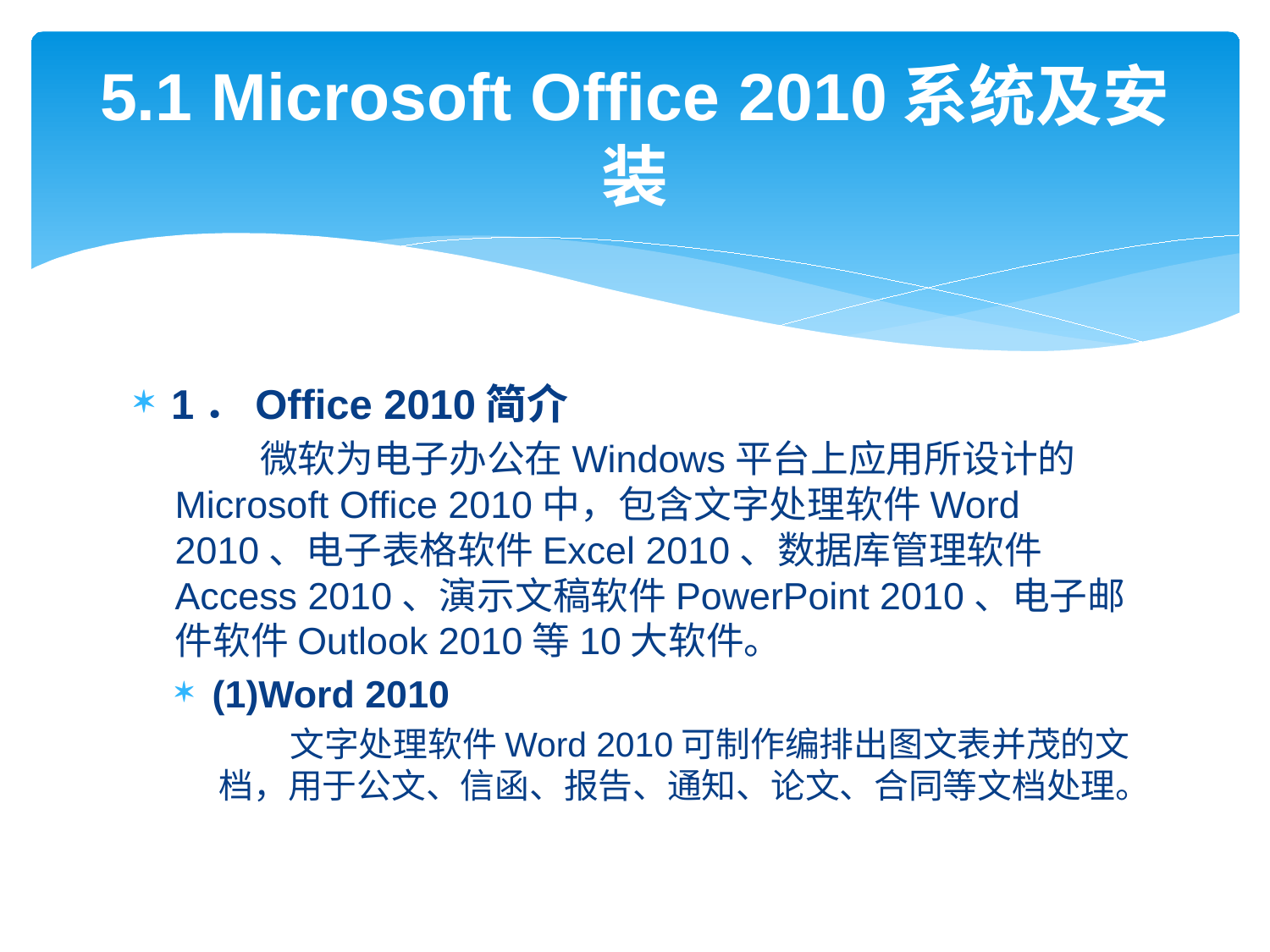

# 5.1 Microsoft Office 2010系统及安装
1．Office 2010简介
         微软为电子办公在Windows平台上应用所设计的Microsoft Office 2010中，包含文字处理软件Word 2010、电子表格软件Excel 2010、数据库管理软件Access 2010、演示文稿软件PowerPoint 2010、电子邮件软件Outlook 2010等10大软件。
(1)Word 2010
        文字处理软件Word 2010可制作编排出图文表并茂的文档，用于公文、信函、报告、通知、论文、合同等文档处理。